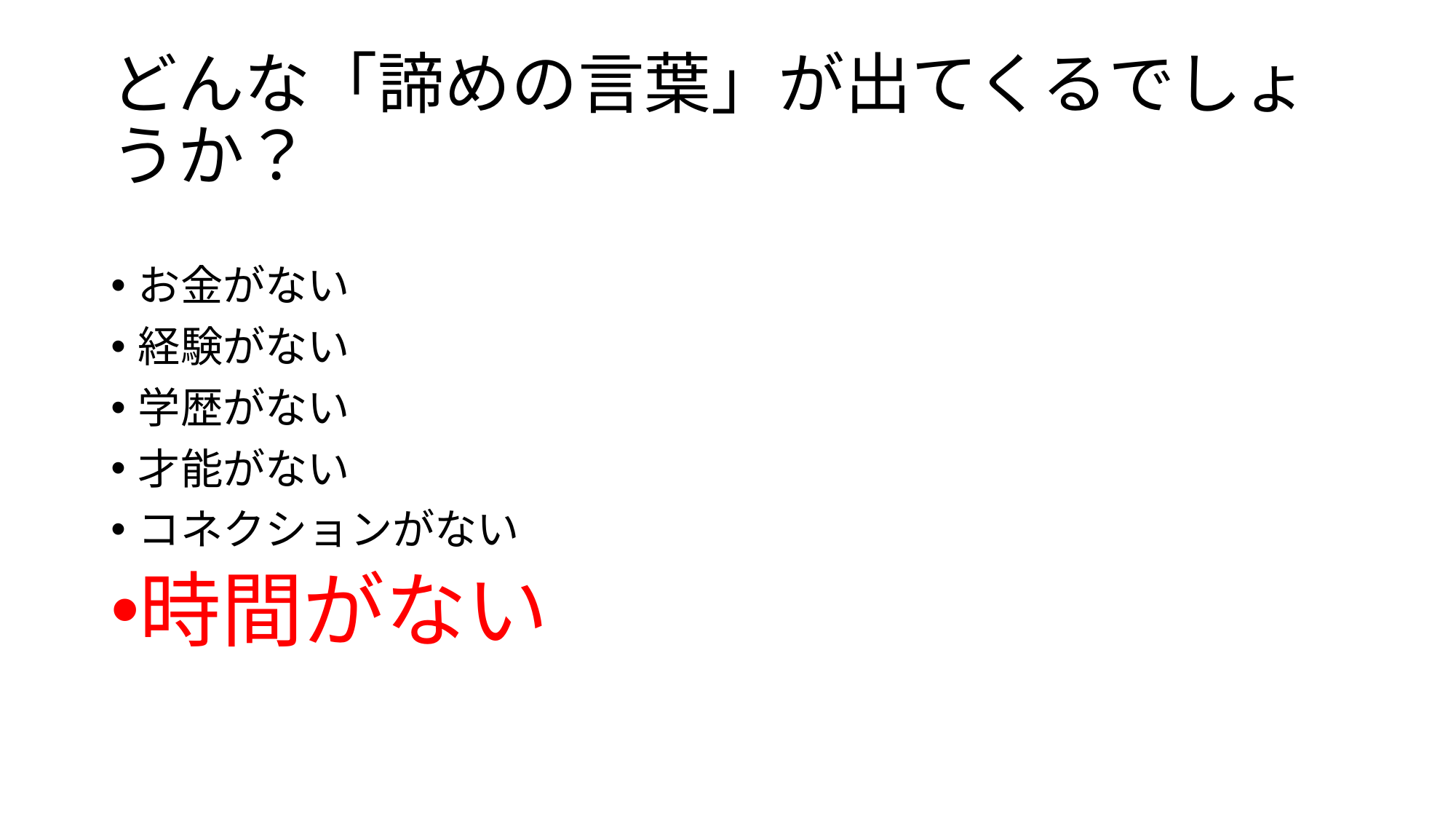

# どんな「諦めの言葉」が出てくるでしょうか？
お金がない
経験がない
学歴がない
才能がない
コネクションがない
時間がない